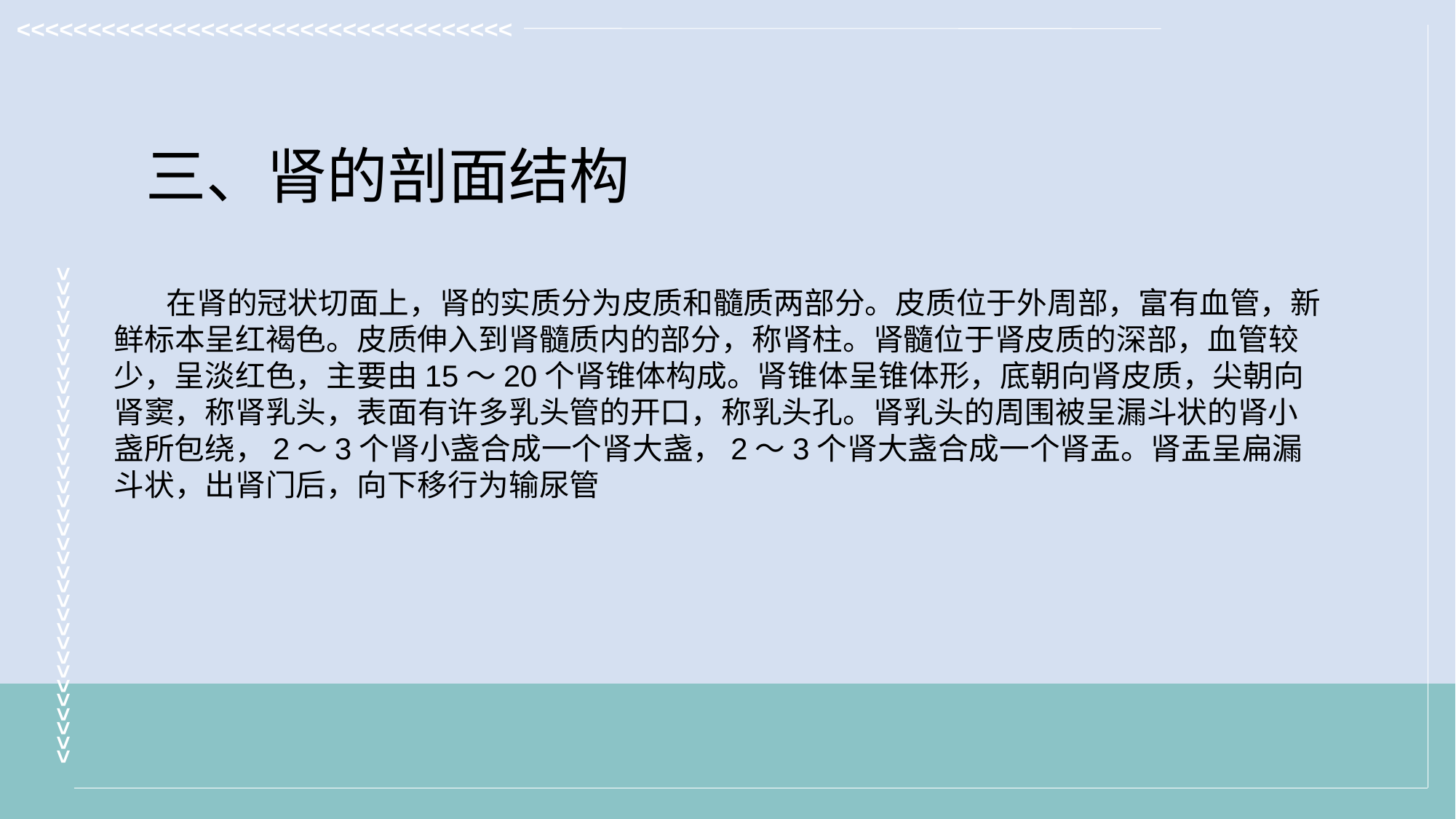

三、肾的剖面结构

  在肾的冠状切面上，肾的实质分为皮质和髓质两部分。皮质位于外周部，富有血管，新鲜标本呈红褐色。皮质伸入到肾髓质内的部分，称肾柱。肾髓位于肾皮质的深部，血管较少，呈淡红色，主要由15～20个肾锥体构成。肾锥体呈锥体形，底朝向肾皮质，尖朝向肾窦，称肾乳头，表面有许多乳头管的开口，称乳头孔。肾乳头的周围被呈漏斗状的肾小盏所包绕，2～3个肾小盏合成一个肾大盏，2～3个肾大盏合成一个肾盂。肾盂呈扁漏斗状，出肾门后，向下移行为输尿管